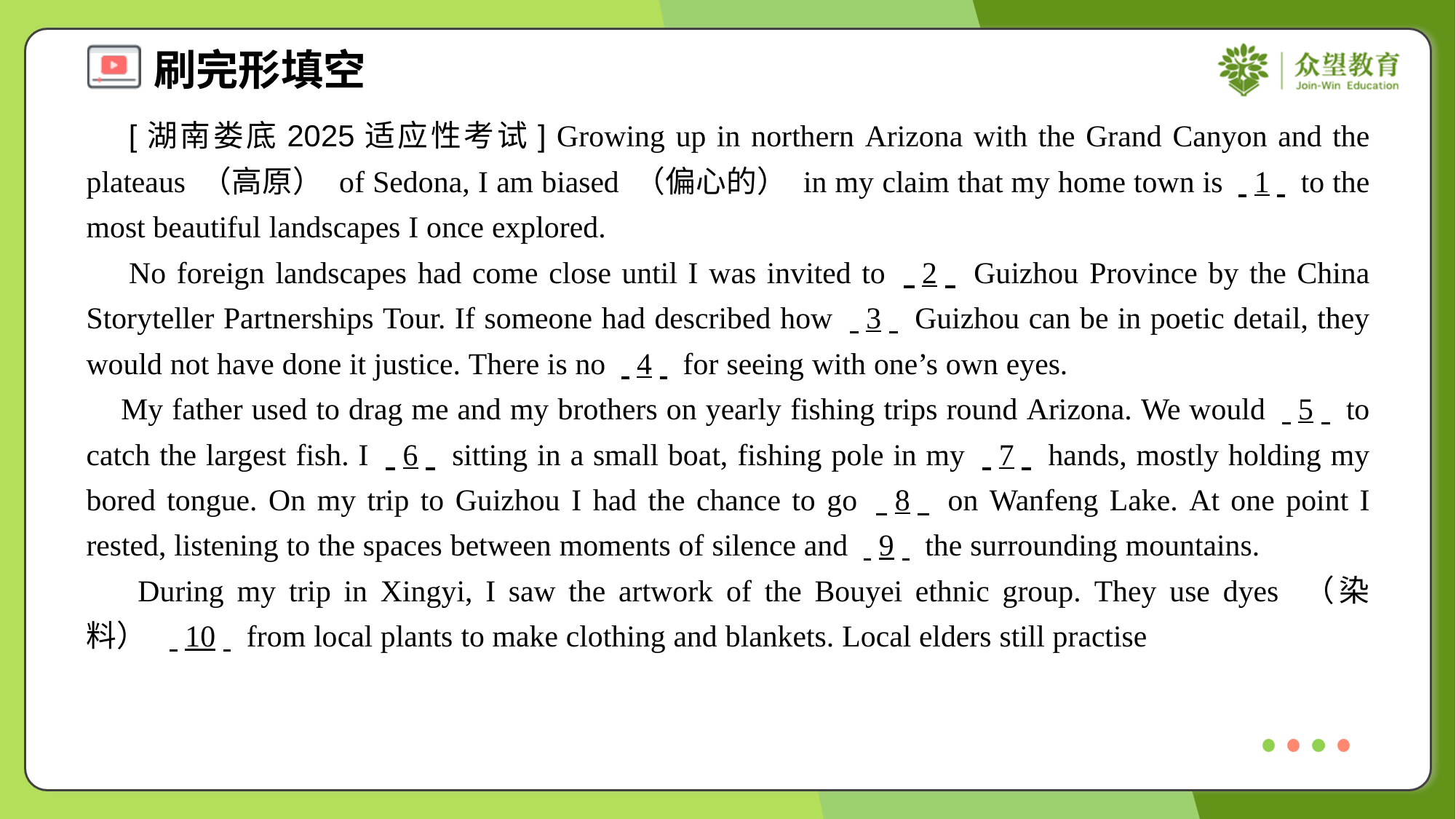

[湖南娄底2025适应性考试] Growing up in northern Arizona with the Grand Canyon and the plateaus （高原） of Sedona, I am biased （偏心的） in my claim that my home town is . .1. . to the most beautiful landscapes I once explored.
    No foreign landscapes had come close until I was invited to . .2. . Guizhou Province by the China Storyteller Partnerships Tour. If someone had described how . .3. . Guizhou can be in poetic detail, they would not have done it justice. There is no . .4. . for seeing with one’s own eyes.
    My father used to drag me and my brothers on yearly fishing trips round Arizona. We would . .5. . to catch the largest fish. I . .6. . sitting in a small boat, fishing pole in my . .7. . hands, mostly holding my bored tongue. On my trip to Guizhou I had the chance to go . .8. . on Wanfeng Lake. At one point I rested, listening to the spaces between moments of silence and . .9. . the surrounding mountains.
    During my trip in Xingyi, I saw the artwork of the Bouyei ethnic group. They use dyes （染料） . .10. . from local plants to make clothing and blankets. Local elders still practise